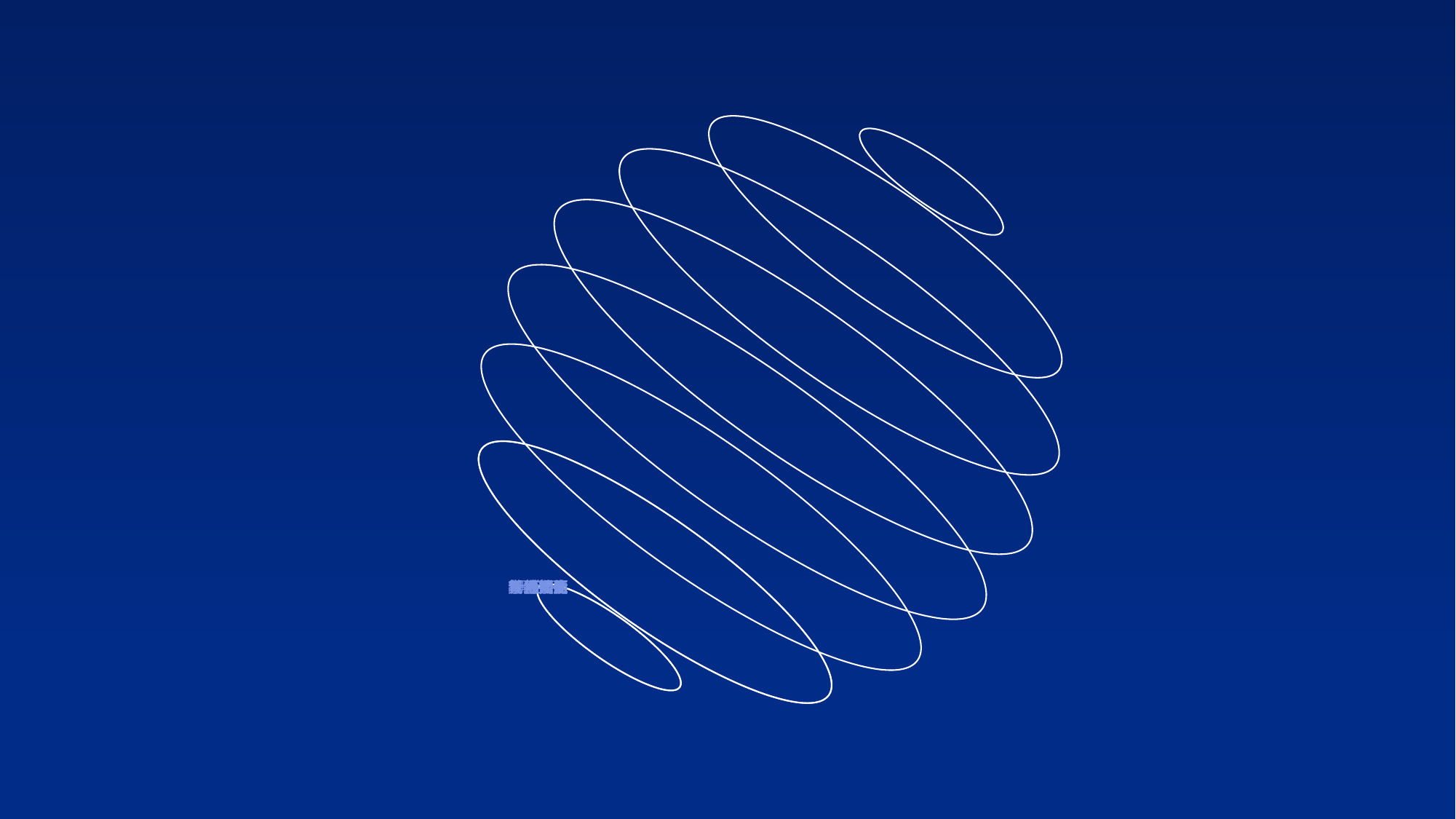

素材整合
宣传漫画
宏
其他插件
新手问题
色彩渐变
视频元素
黑金风
个人简历
其他技能